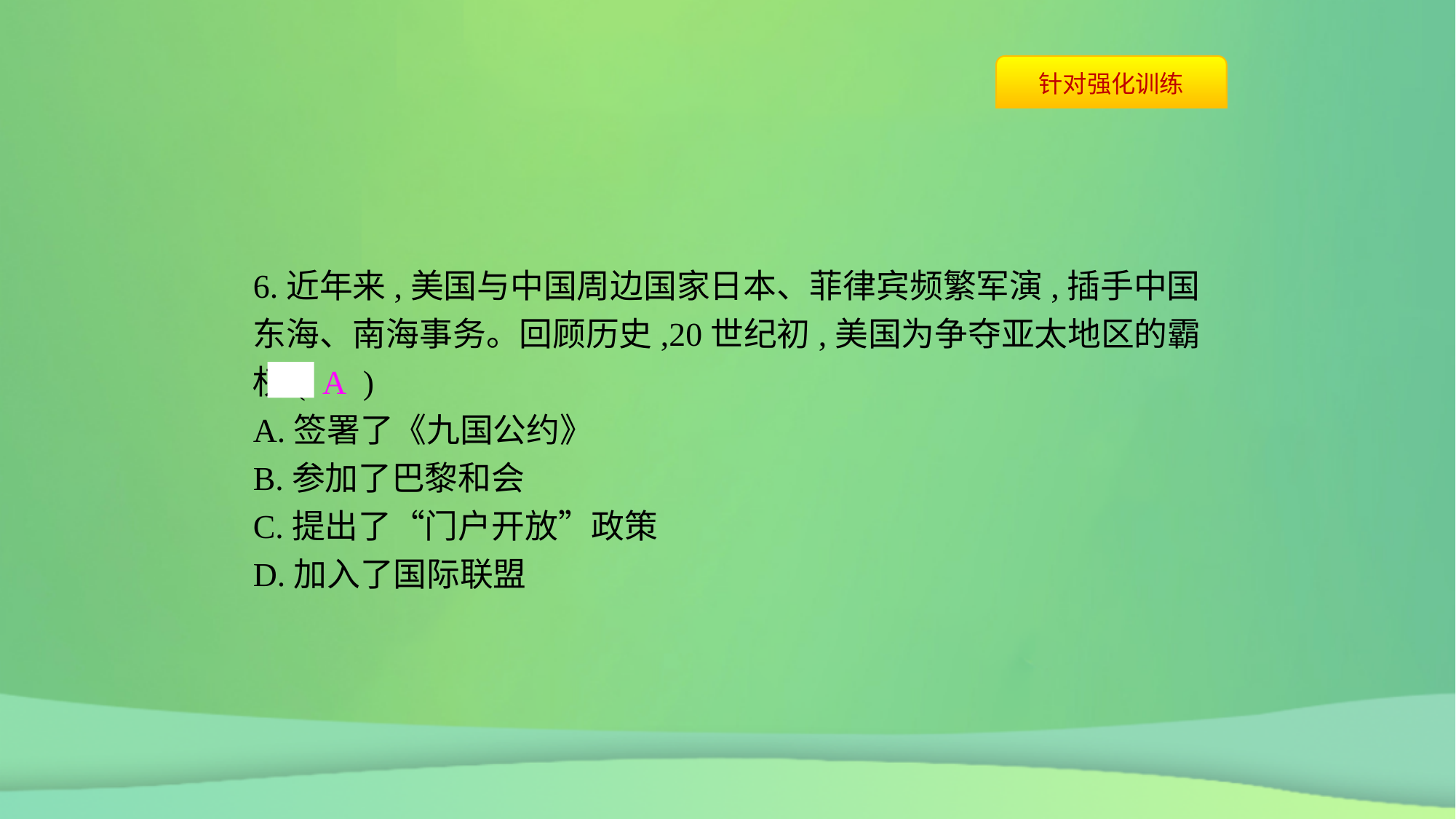

6.近年来,美国与中国周边国家日本、菲律宾频繁军演,插手中国东海、南海事务。回顾历史,20世纪初,美国为争夺亚太地区的霸权(  A  )
A.签署了《九国公约》
B.参加了巴黎和会
C.提出了“门户开放”政策
D.加入了国际联盟